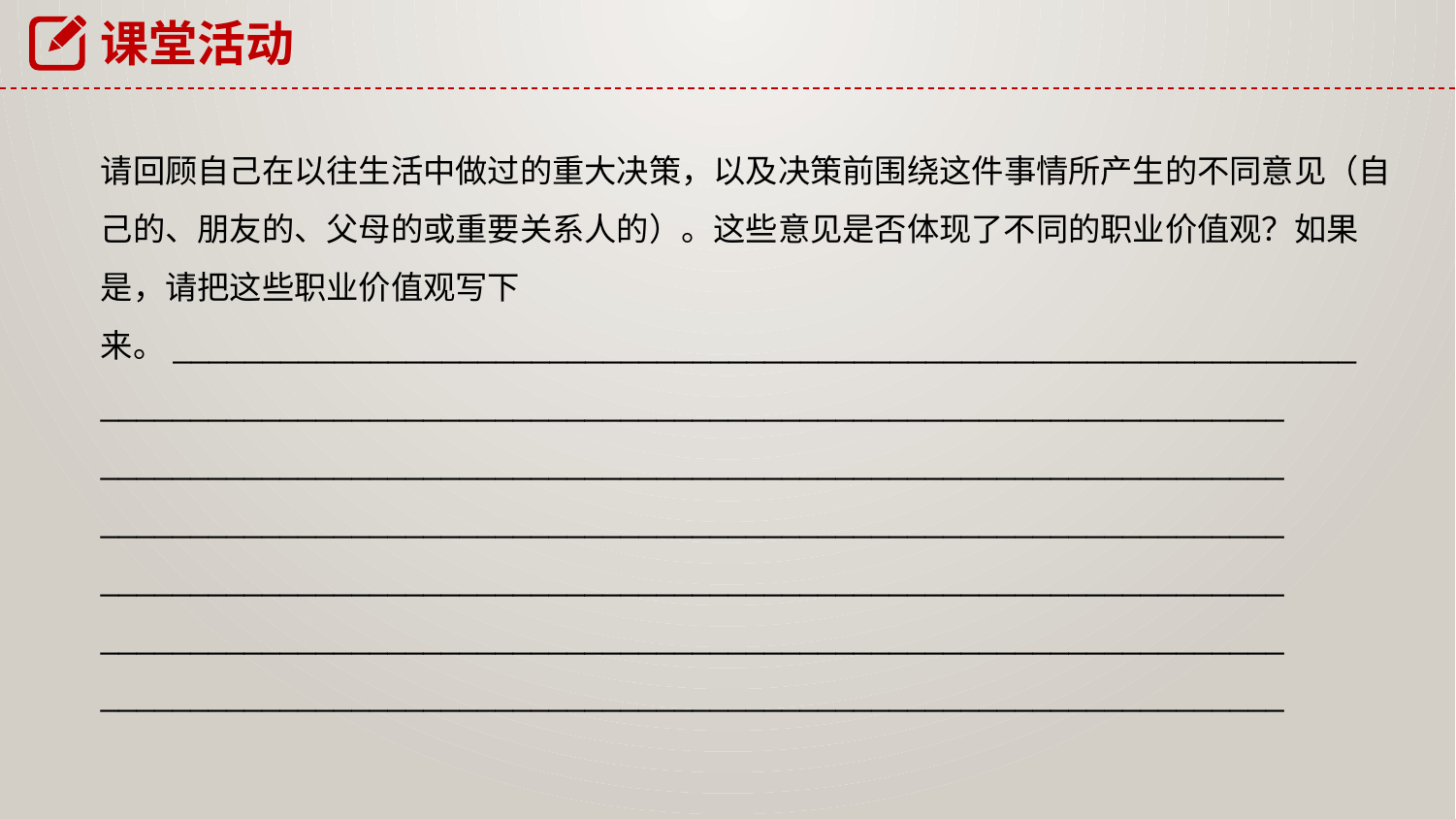

课堂活动

请回顾自己在以往生活中做过的重大决策，以及决策前围绕这件事情所产生的不同意见（自
己的、朋友的、父母的或重要关系人的）。这些意见是否体现了不同的职业价值观？如果是，请把这些职业价值观写下来。__________________________________________________________________
__________________________________________________________________
__________________________________________________________________
__________________________________________________________________
__________________________________________________________________
__________________________________________________________________
__________________________________________________________________

70